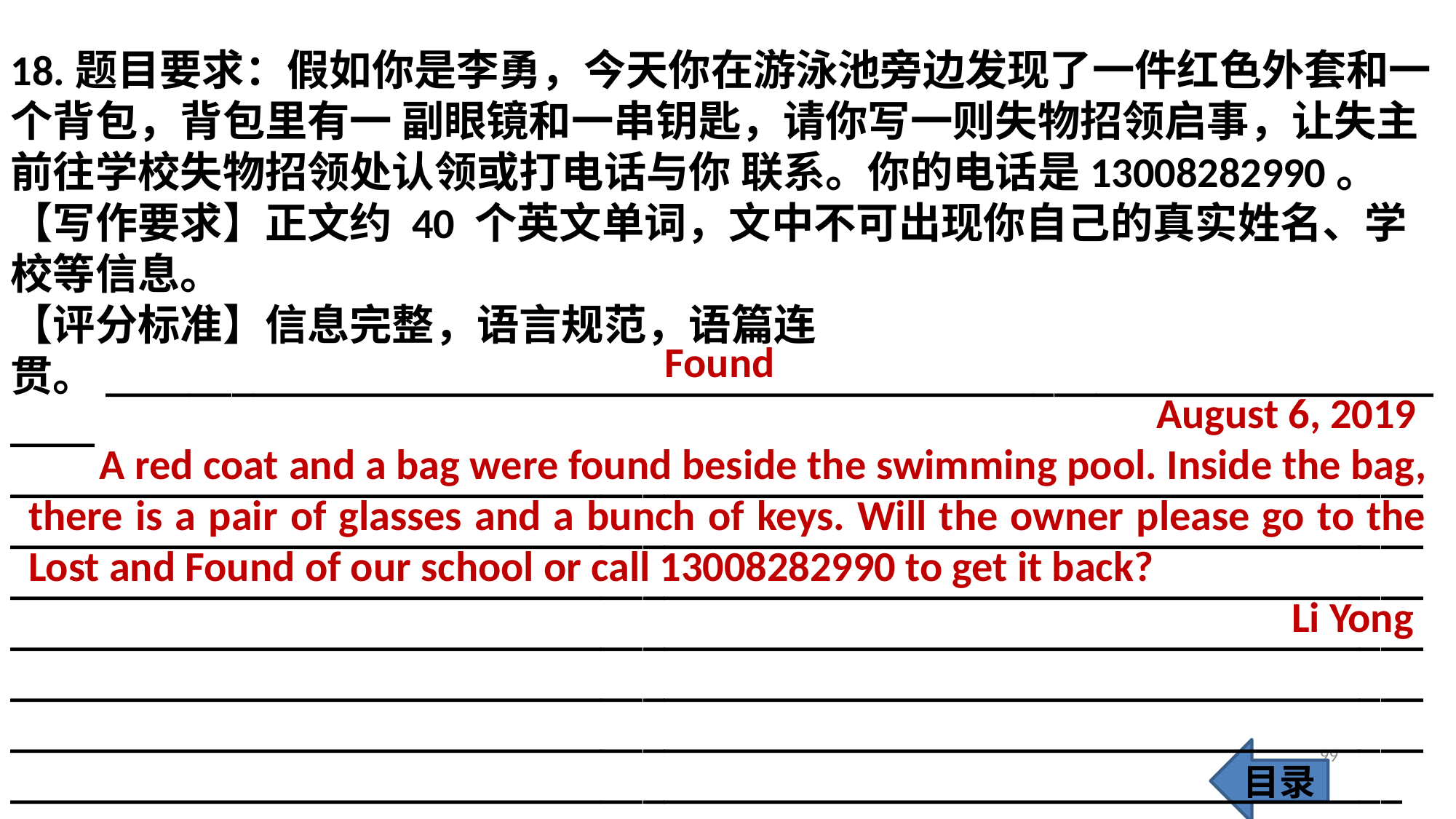

18.题目要求：假如你是李勇，今天你在游泳池旁边发现了一件红色外套和一个背包，背包里有一 副眼镜和一串钥匙，请你写一则失物招领启事，让失主前往学校失物招领处认领或打电话与你 联系。你的电话是13008282990。
【写作要求】正文约 40 个英文单词，文中不可出现你自己的真实姓名、学校等信息。
【评分标准】信息完整，语言规范，语篇连贯。___________________________________________________________________
___________________________________________________________________
___________________________________________________________________
___________________________________________________________________
___________________________________________________________________
___________________________________________________________________
___________________________________________________________________
__________________________________________________________________
                                                                  Found
                                                                                                                     August 6, 2019
       A red coat and a bag were found beside the swimming pool. Inside the bag, there is a pair of glasses and a bunch of keys. Will the owner please go to the Lost and Found of our school or call 13008282990 to get it back?
                                                                                                                                   Li Yong
99
目录